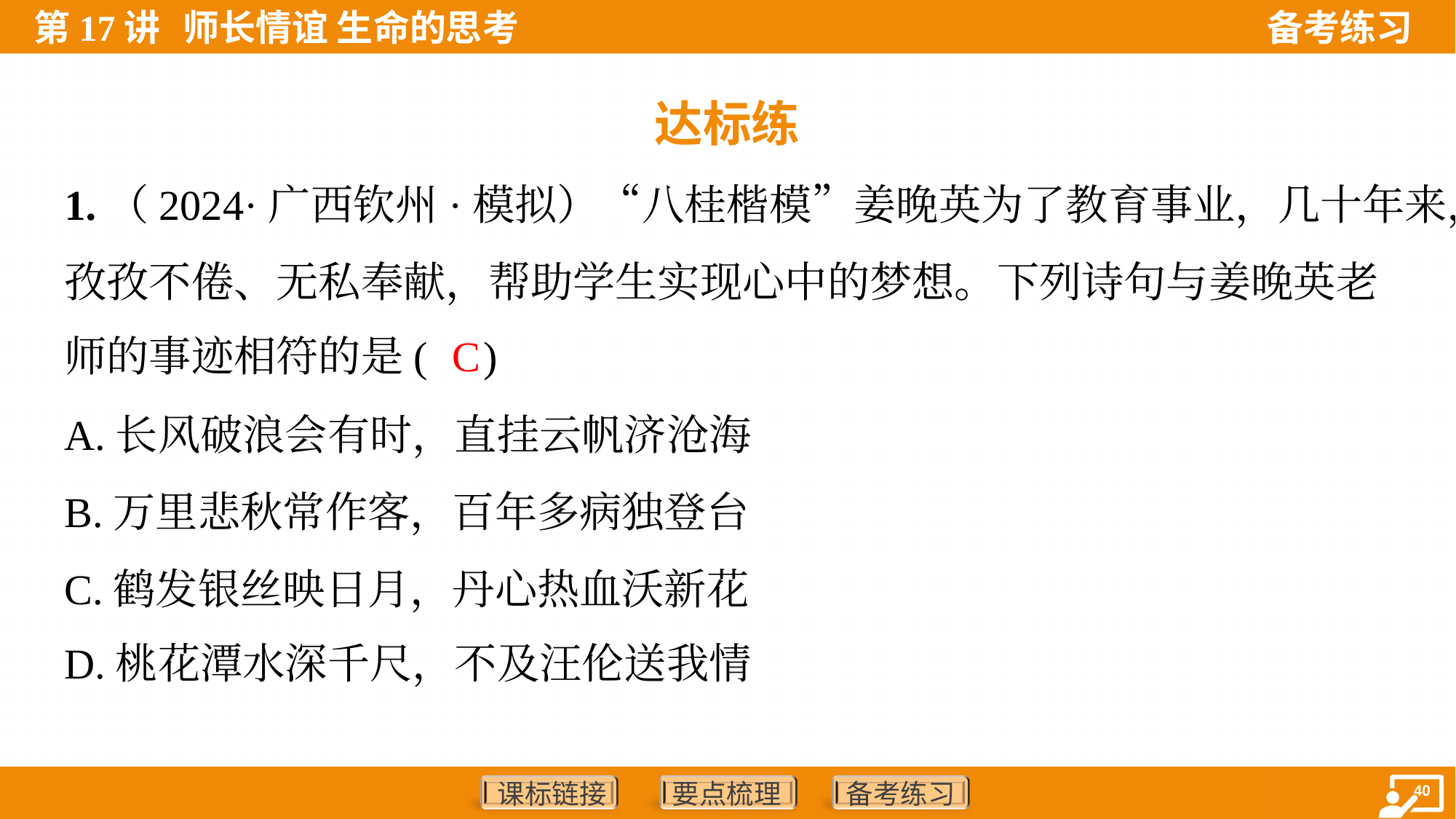

达标练
1.（2024·广西钦州·模拟）“八桂楷模”姜晚英为了教育事业，几十年来，
孜孜不倦、无私奉献，帮助学生实现心中的梦想。下列诗句与姜晚英老
师的事迹相符的是(     )
C
A.长风破浪会有时，直挂云帆济沧海
B.万里悲秋常作客，百年多病独登台
C.鹤发银丝映日月，丹心热血沃新花
D.桃花潭水深千尺，不及汪伦送我情